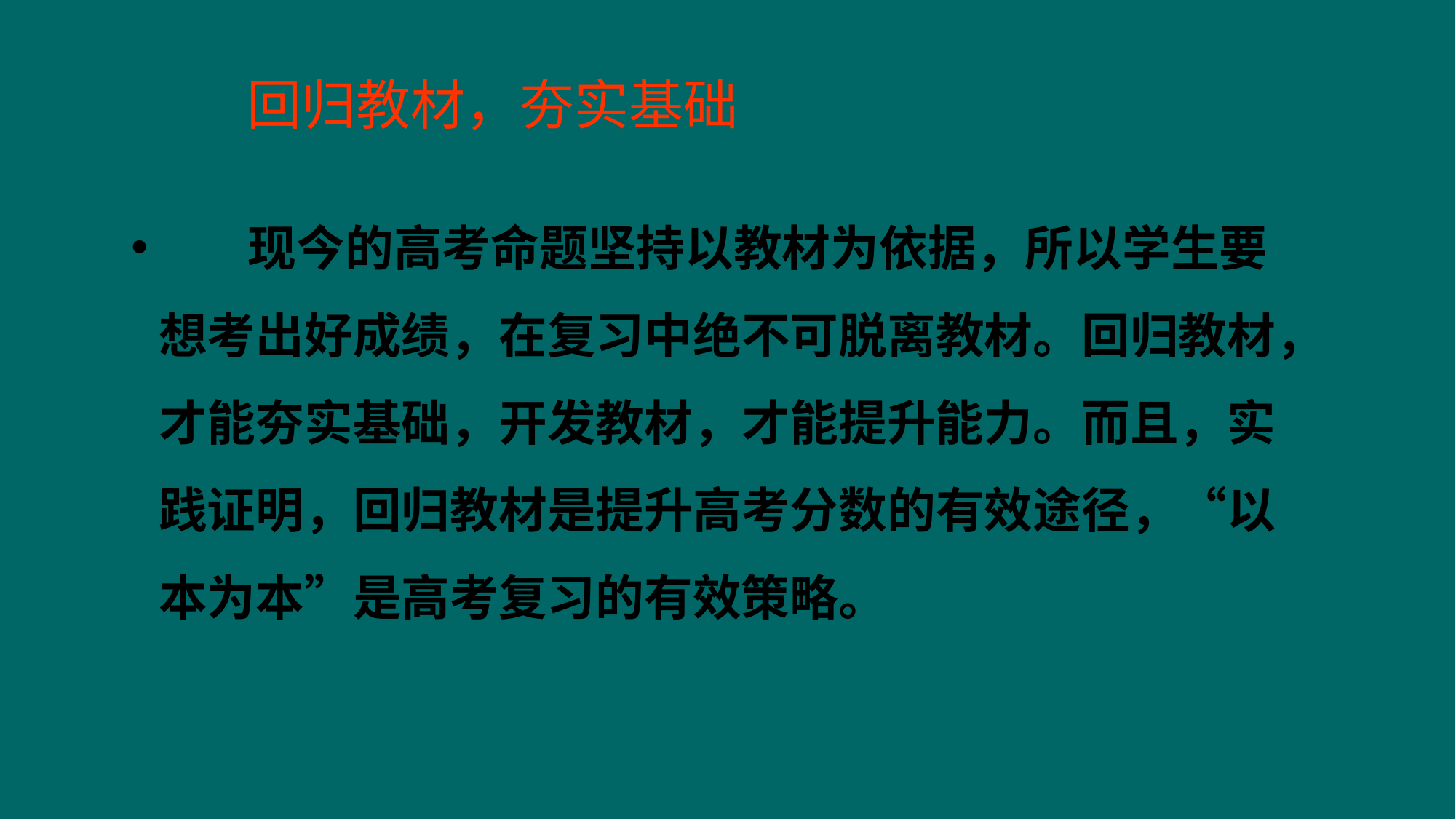

# 回归教材，夯实基础
       现今的高考命题坚持以教材为依据，所以学生要想考出好成绩，在复习中绝不可脱离教材。回归教材，才能夯实基础，开发教材，才能提升能力。而且，实践证明，回归教材是提升高考分数的有效途径，“以本为本”是高考复习的有效策略。